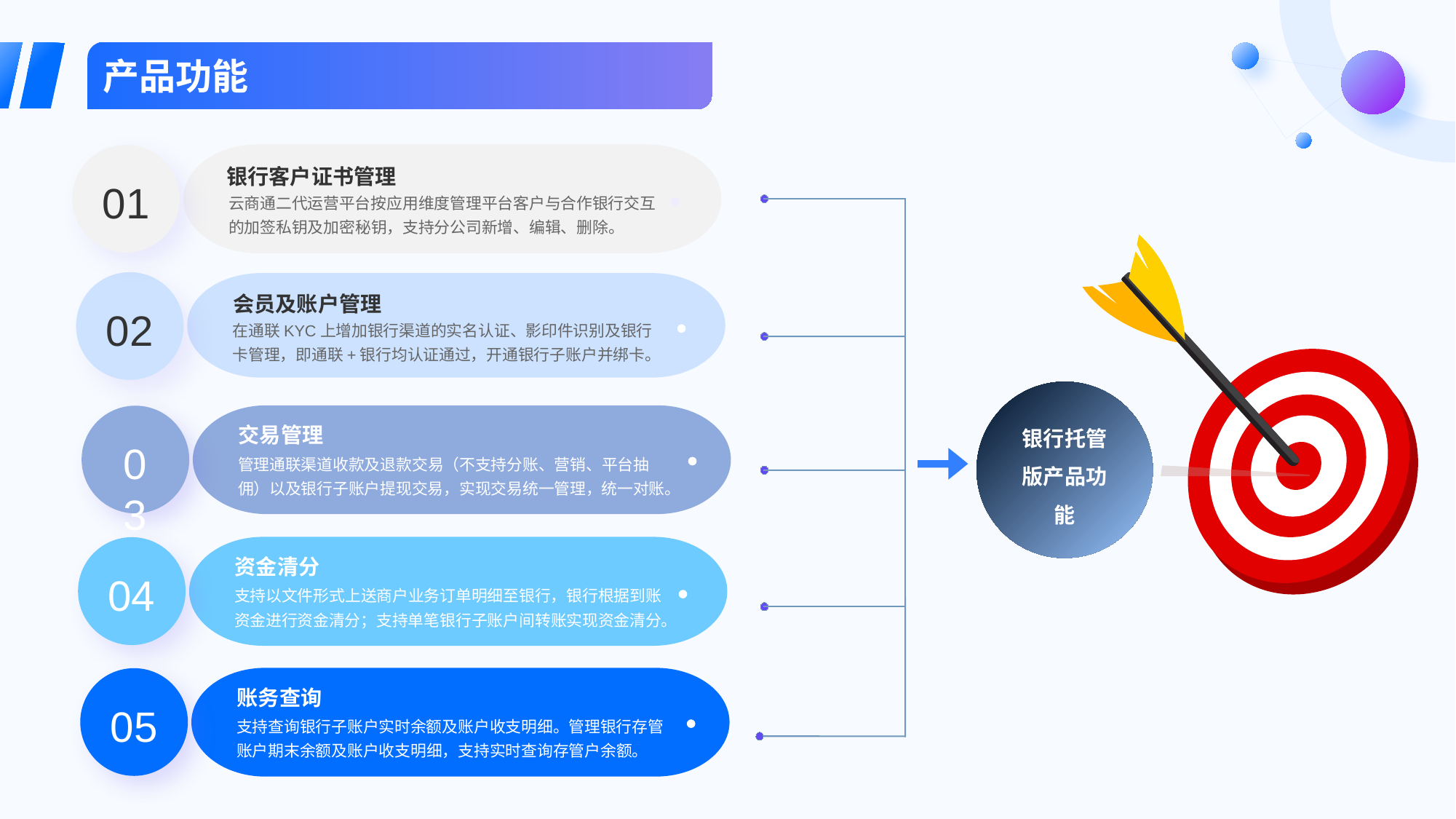

产品功能

银行客户证书管理
01
云商通二代运营平台按应用维度管理平台客户与合作银行交互的加签私钥及加密秘钥，支持分公司新增、编辑、删除。

会员及账户管理
02
在通联KYC上增加银行渠道的实名认证、影印件识别及银行卡管理，即通联+银行均认证通过，开通银行子账户并绑卡。

银行托管版产品功能

交易管理
03
管理通联渠道收款及退款交易（不支持分账、营销、平台抽佣）以及银行子账户提现交易，实现交易统一管理，统一对账。

资金清分
04
支持以文件形式上送商户业务订单明细至银行，银行根据到账资金进行资金清分；支持单笔银行子账户间转账实现资金清分。

账务查询
05
支持查询银行子账户实时余额及账户收支明细。管理银行存管账户期末余额及账户收支明细，支持实时查询存管户余额。